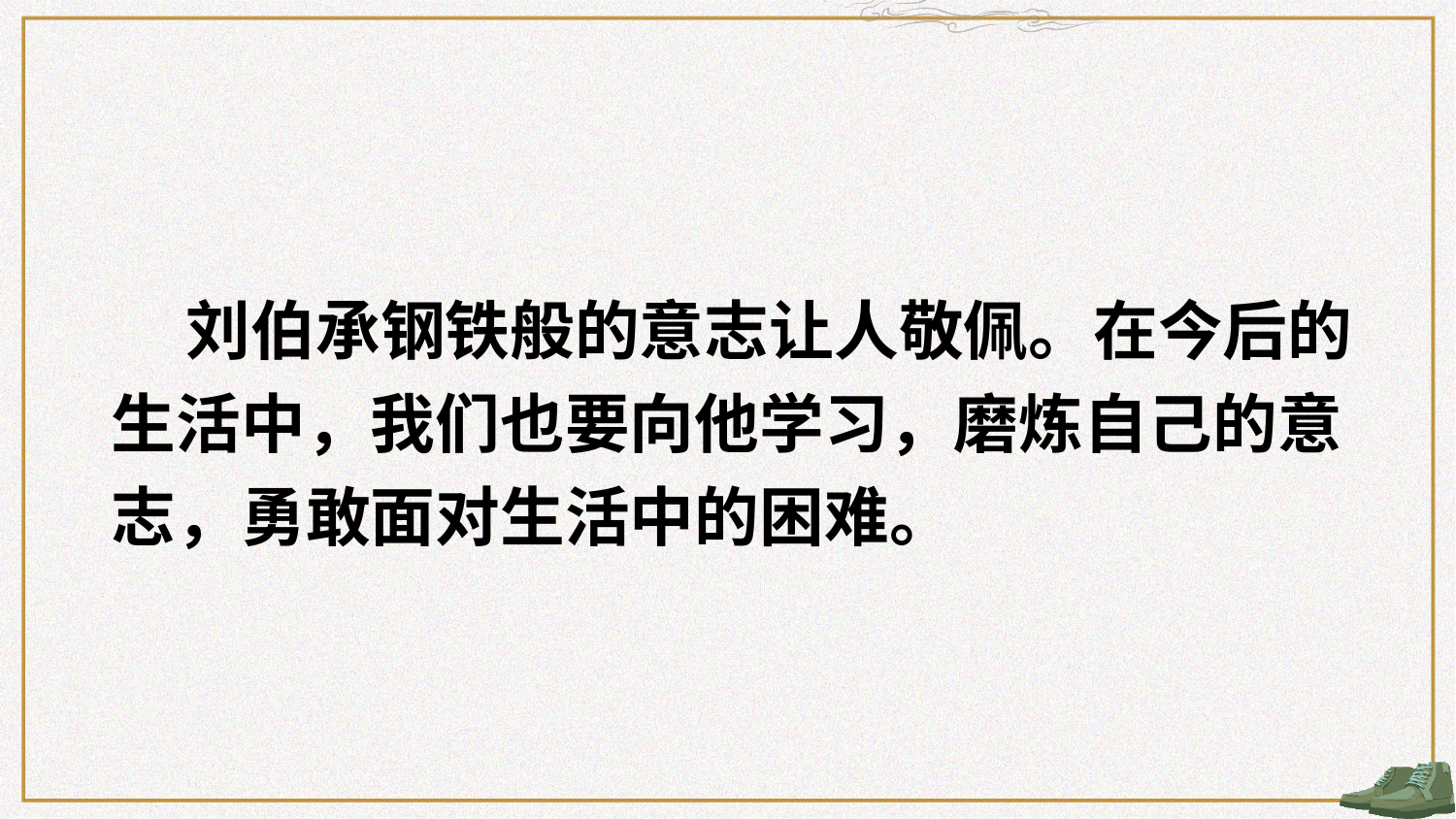

刘伯承钢铁般的意志让人敬佩。在今后的生活中，我们也要向他学习，磨炼自己的意志，勇敢面对生活中的困难。